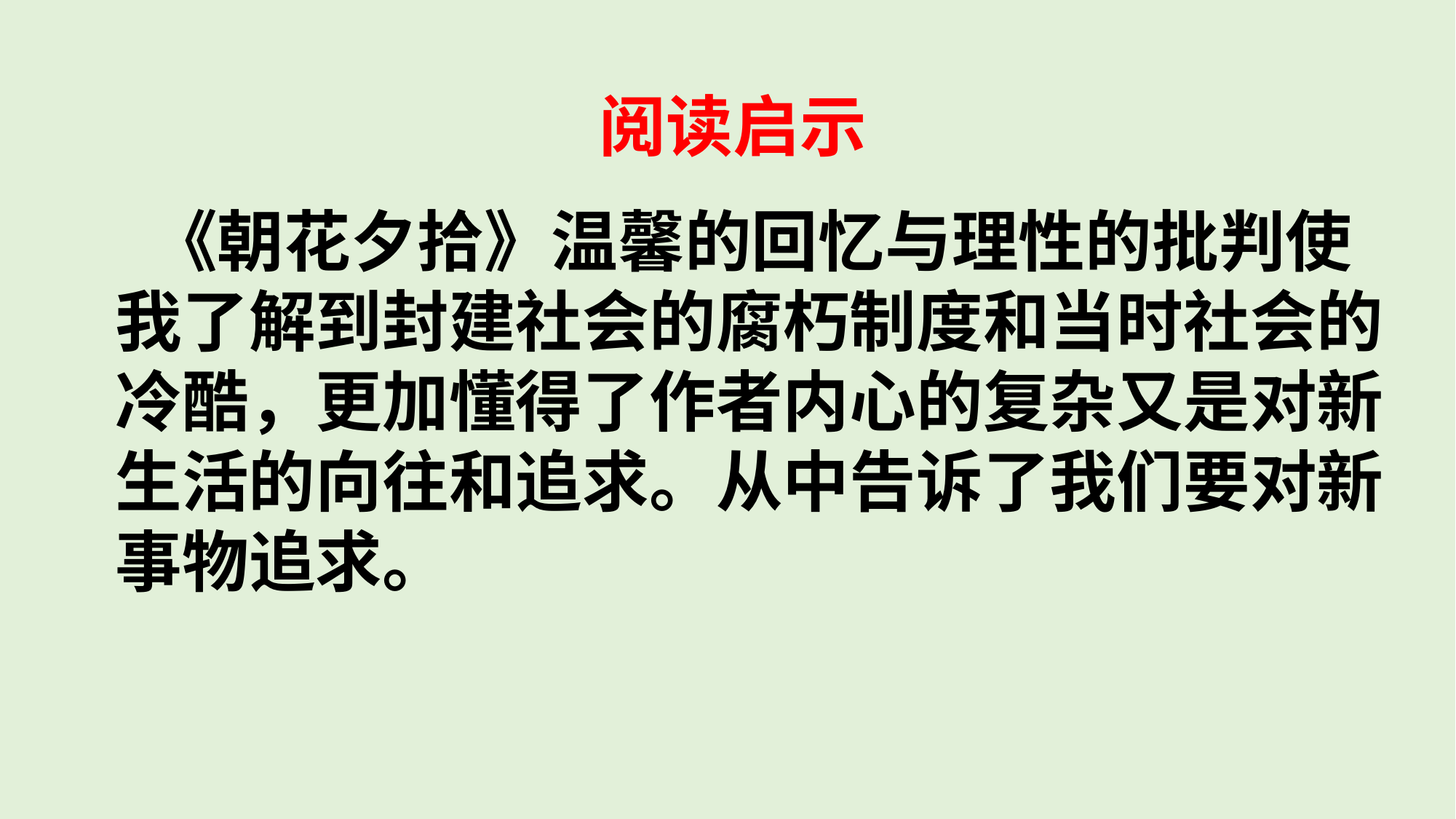

# 阅读启示
    《朝花夕拾》温馨的回忆与理性的批判使我了解到封建社会的腐朽制度和当时社会的冷酷，更加懂得了作者内心的复杂又是对新生活的向往和追求。从中告诉了我们要对新事物追求。